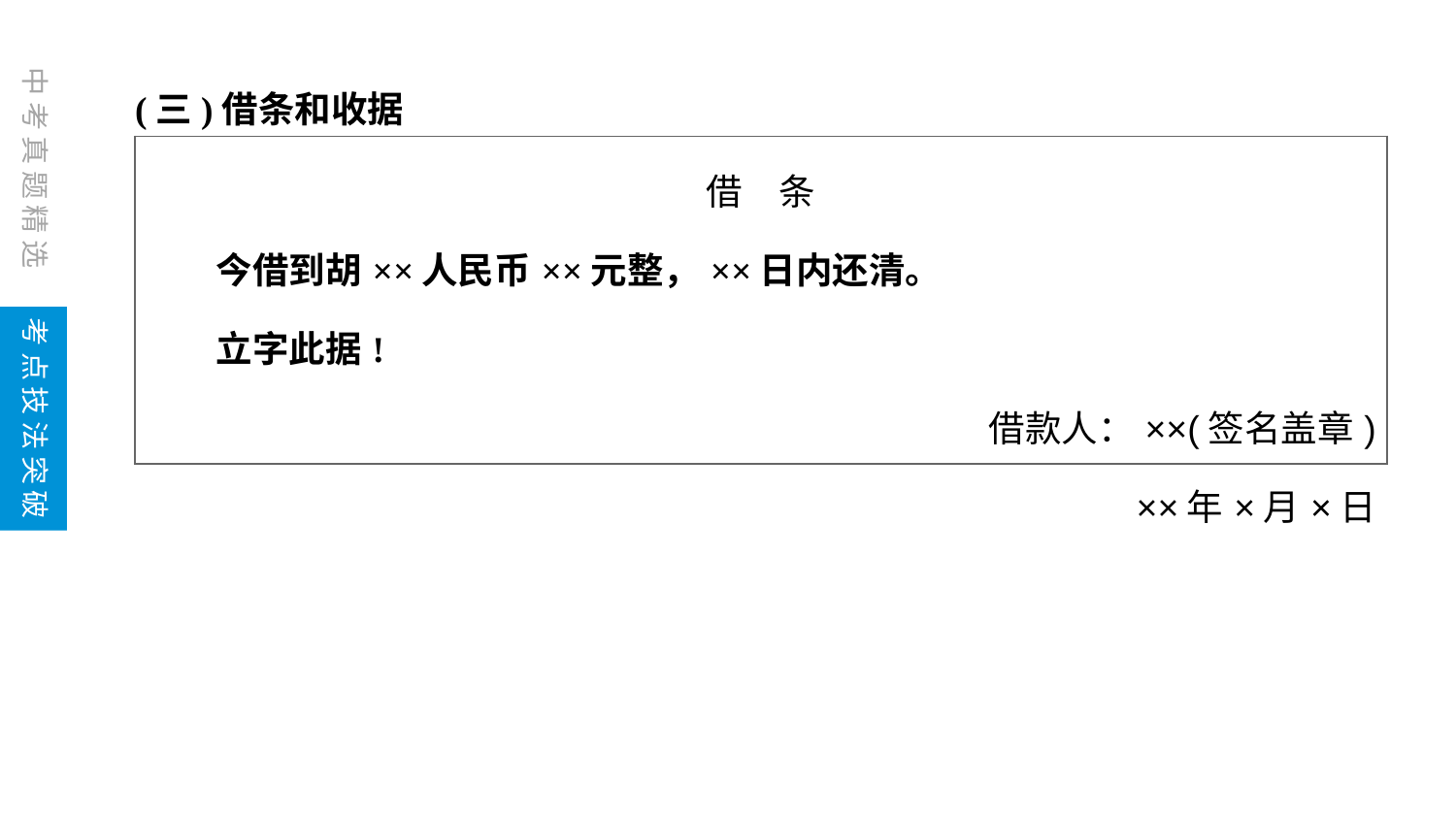

(三)借条和收据
| 借　条 今借到胡××人民币××元整，××日内还清。 立字此据! 借款人：××(签名盖章) ××年×月×日 |
| --- |